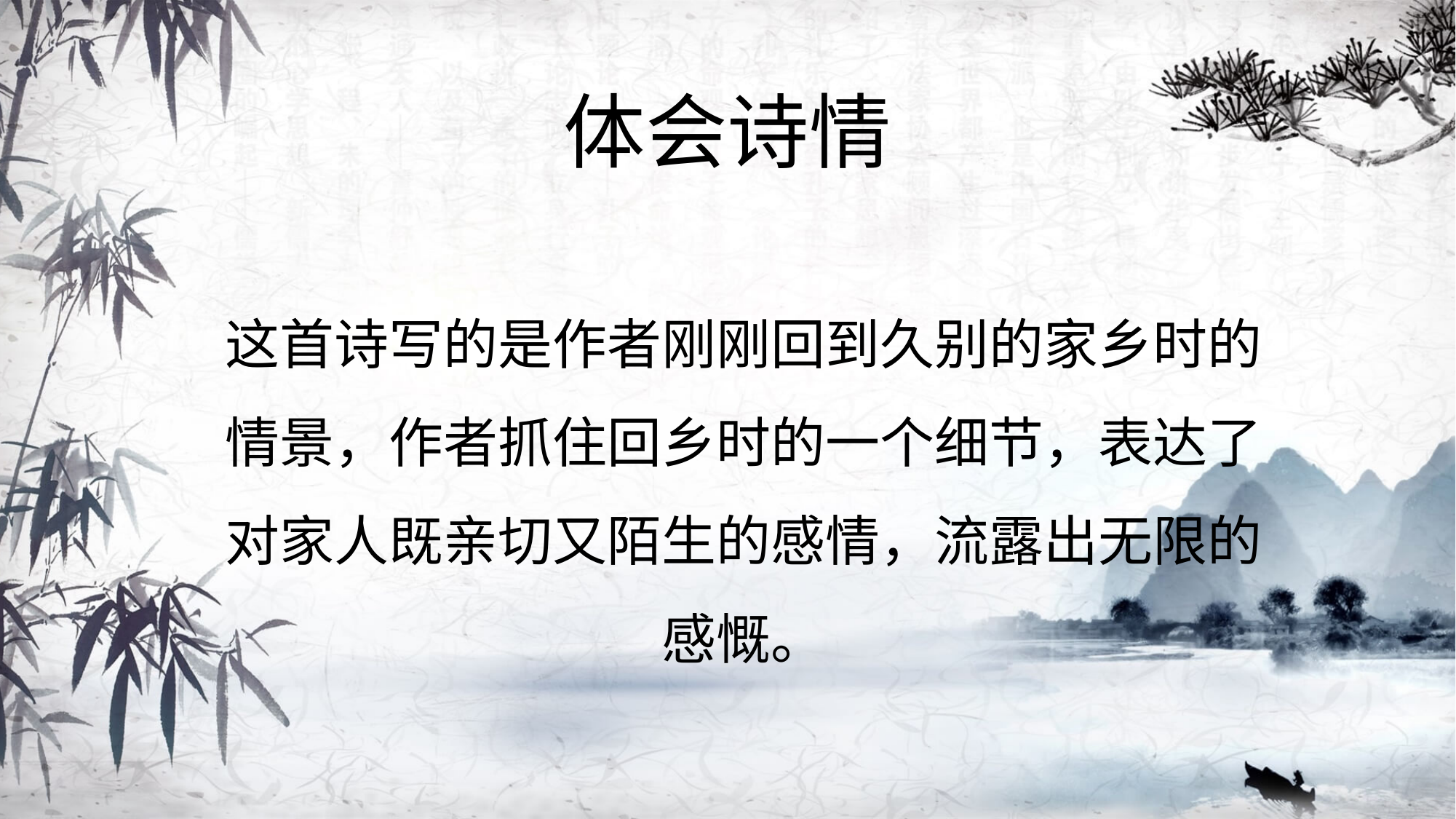

体会诗情
这首诗写的是作者刚刚回到久别的家乡时的情景，作者抓住回乡时的一个细节，表达了对家人既亲切又陌生的感情，流露出无限的感慨。